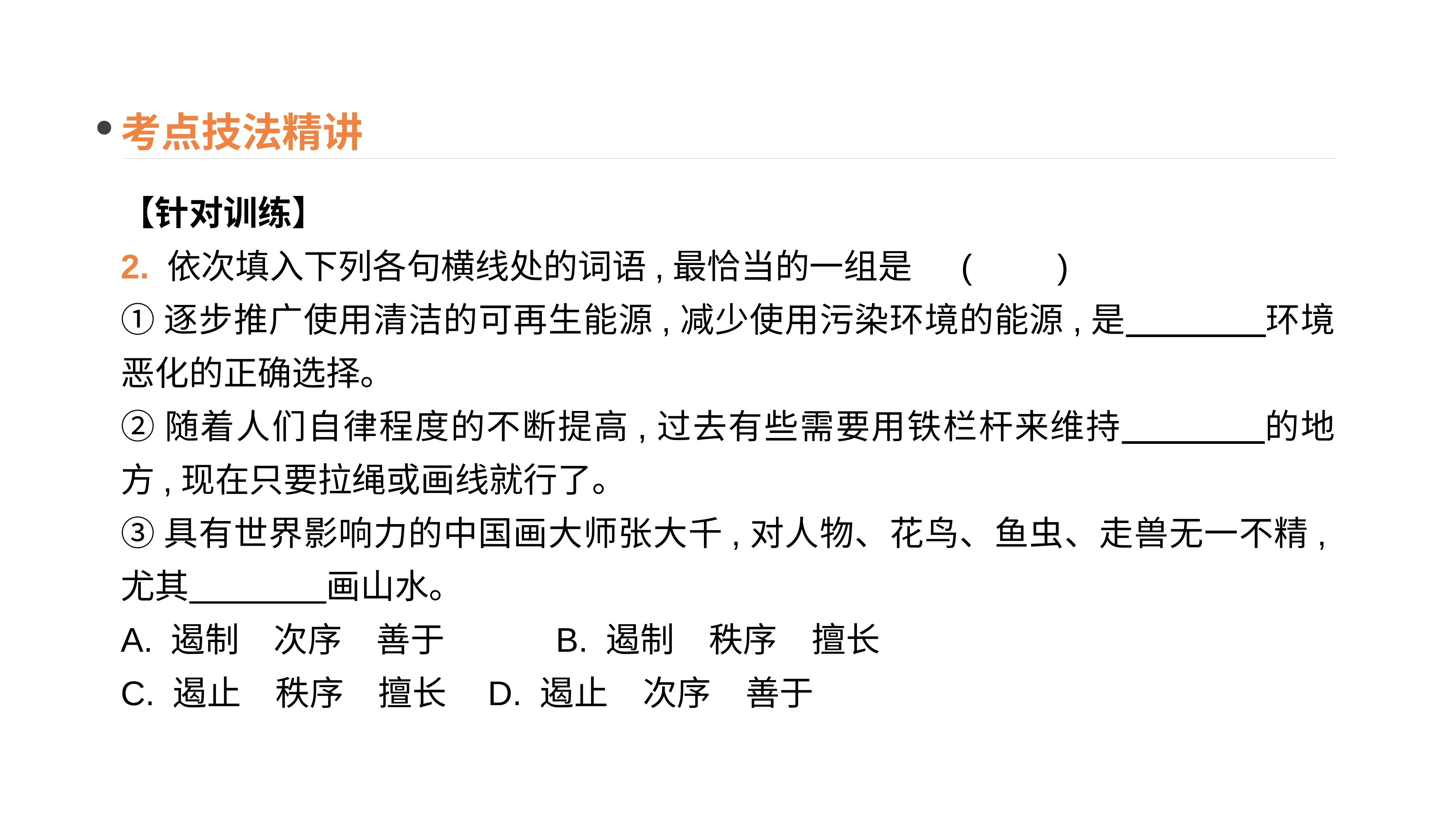

考点技法精讲

【针对训练】
2. 依次填入下列各句横线处的词语,最恰当的一组是 	(　　)
①逐步推广使用清洁的可再生能源,减少使用污染环境的能源,是　　　　环境恶化的正确选择。
②随着人们自律程度的不断提高,过去有些需要用铁栏杆来维持　　　　的地方,现在只要拉绳或画线就行了。
③具有世界影响力的中国画大师张大千,对人物、花鸟、鱼虫、走兽无一不精,尤其　　　　画山水。
A. 遏制　次序　善于　　　B. 遏制　秩序　擅长
C. 遏止　秩序　擅长	   D. 遏止　次序　善于